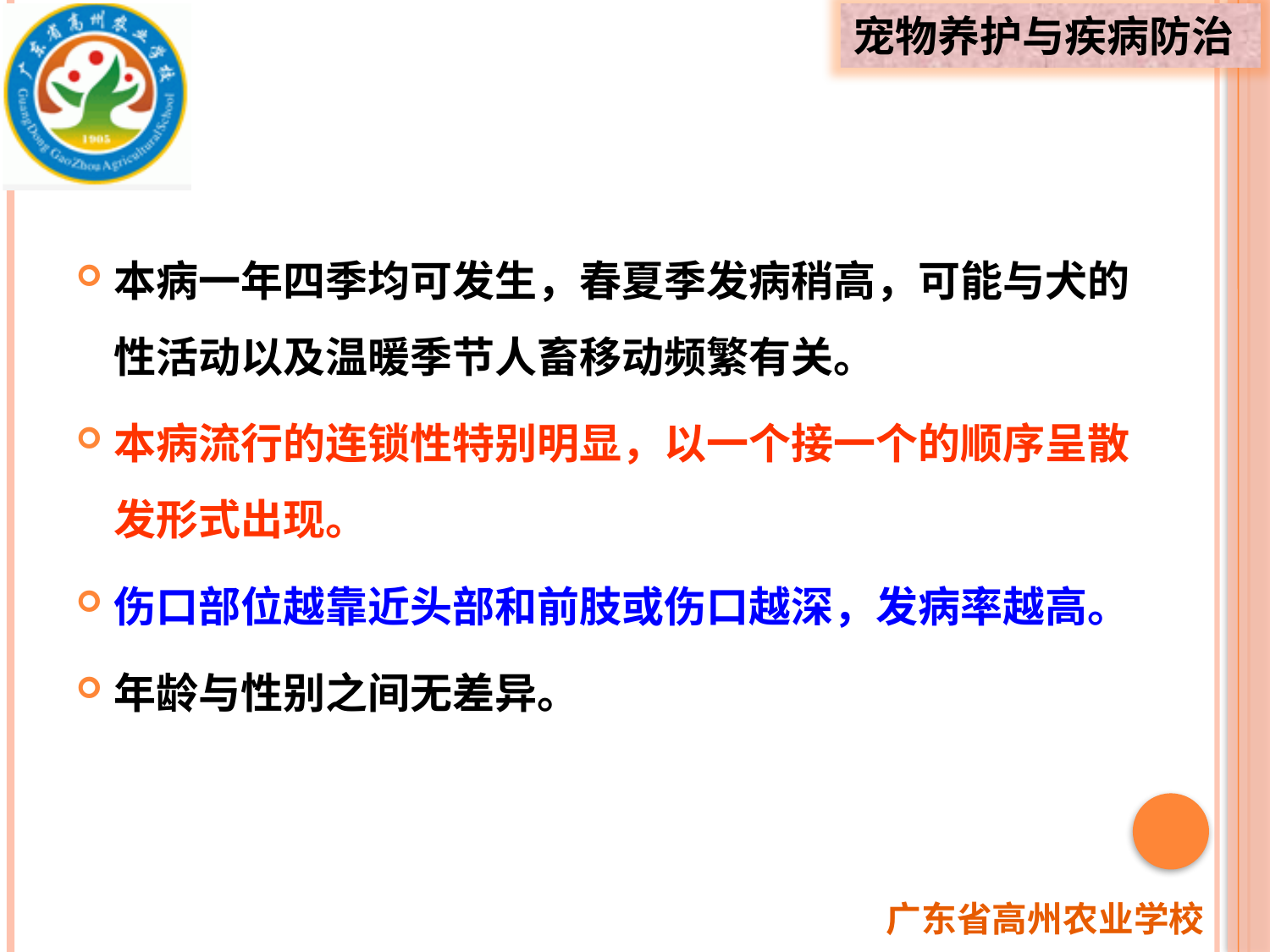

本病一年四季均可发生，春夏季发病稍高，可能与犬的性活动以及温暖季节人畜移动频繁有关。
本病流行的连锁性特别明显，以一个接一个的顺序呈散发形式出现。
伤口部位越靠近头部和前肢或伤口越深，发病率越高。
年龄与性别之间无差异。